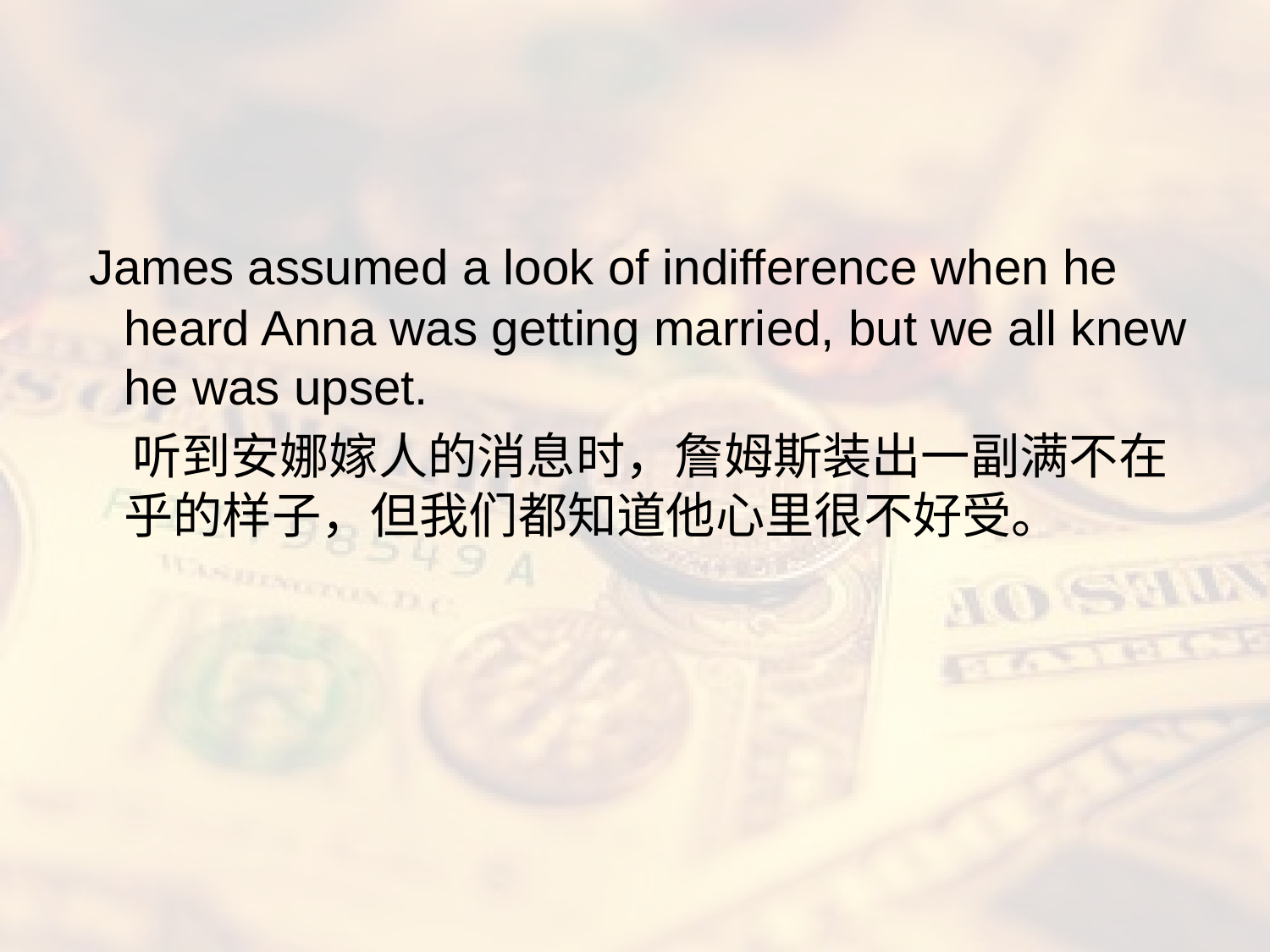

#
 James assumed a look of indifference when he heard Anna was getting married, but we all knew he was upset.
    听到安娜嫁人的消息时，詹姆斯装出一副满不在乎的样子，但我们都知道他心里很不好受。